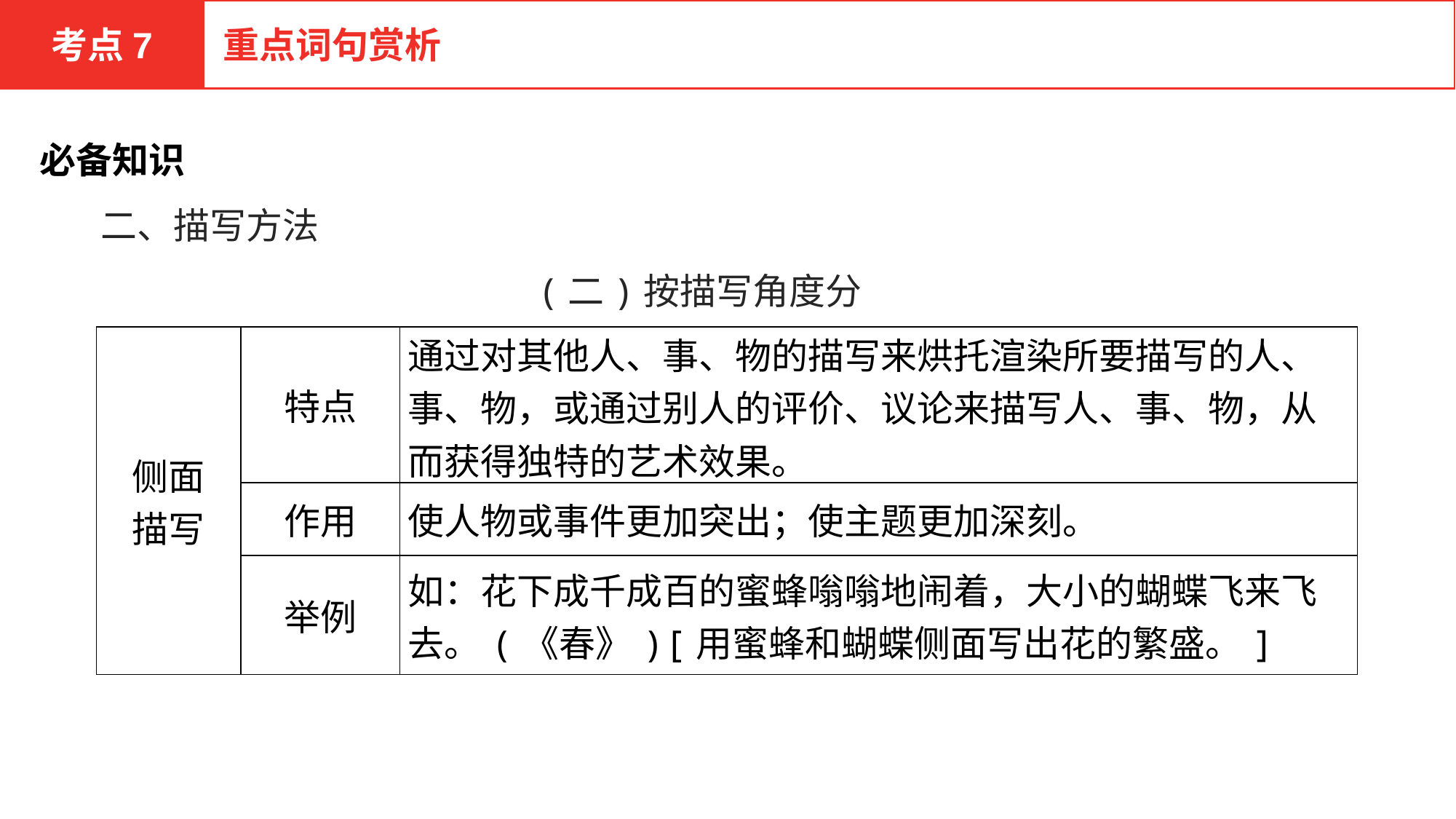

考点7
重点词句赏析
必备知识
二、描写方法
(二)按描写角度分

| 侧面 描写 | 特点 | 通过对其他人、事、物的描写来烘托渲染所要描写的人、事、物，或通过别人的评价、议论来描写人、事、物，从而获得独特的艺术效果。 |
| --- | --- | --- |
|  | 作用 | 使人物或事件更加突出；使主题更加深刻。 |
|  | 举例 | 如：花下成千成百的蜜蜂嗡嗡地闹着，大小的蝴蝶飞来飞去。(《春》)[用蜜蜂和蝴蝶侧面写出花的繁盛。] |